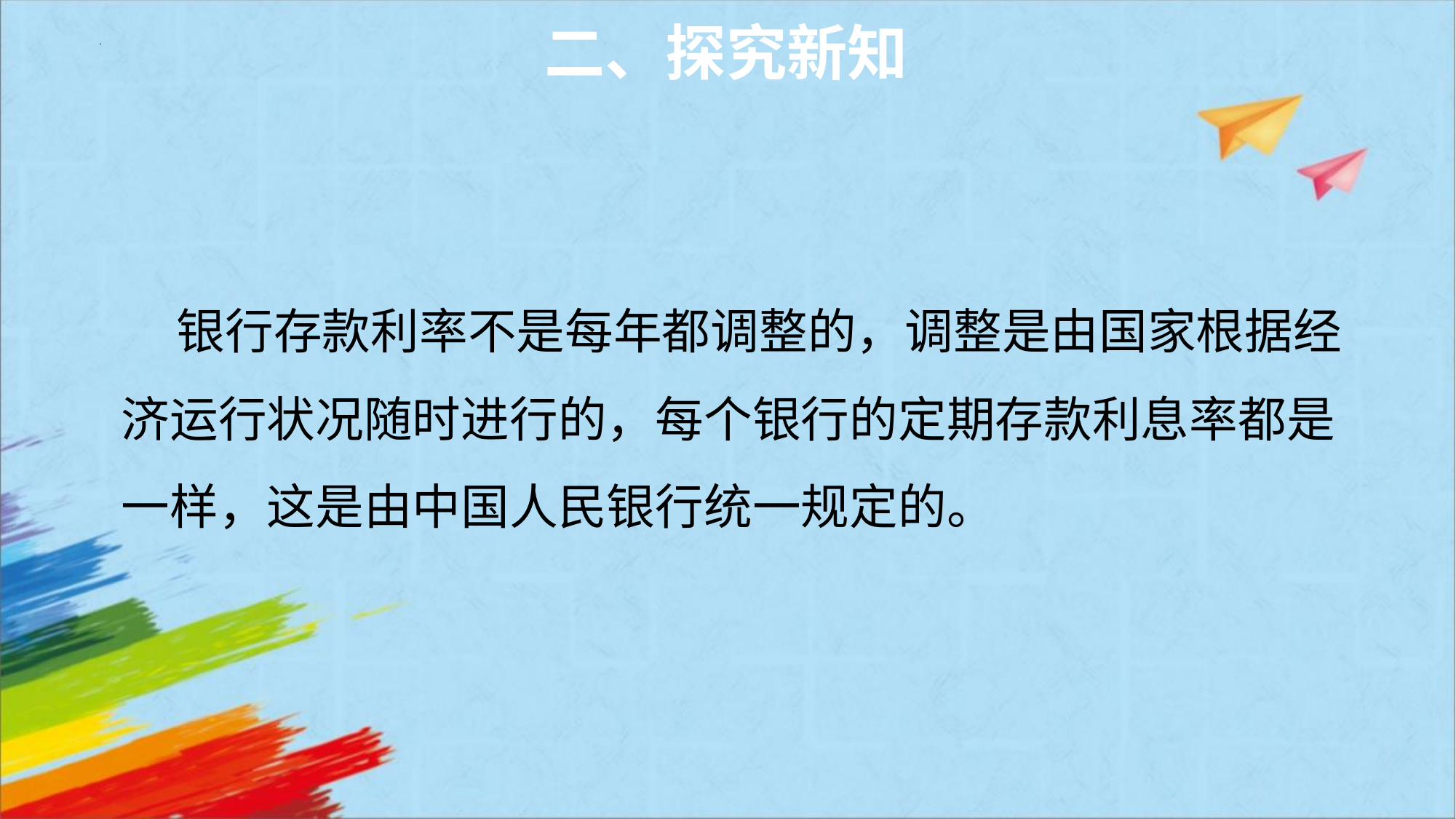

二、探究新知
    银行存款利率不是每年都调整的，调整是由国家根据经济运行状况随时进行的，每个银行的定期存款利息率都是一样，这是由中国人民银行统一规定的。